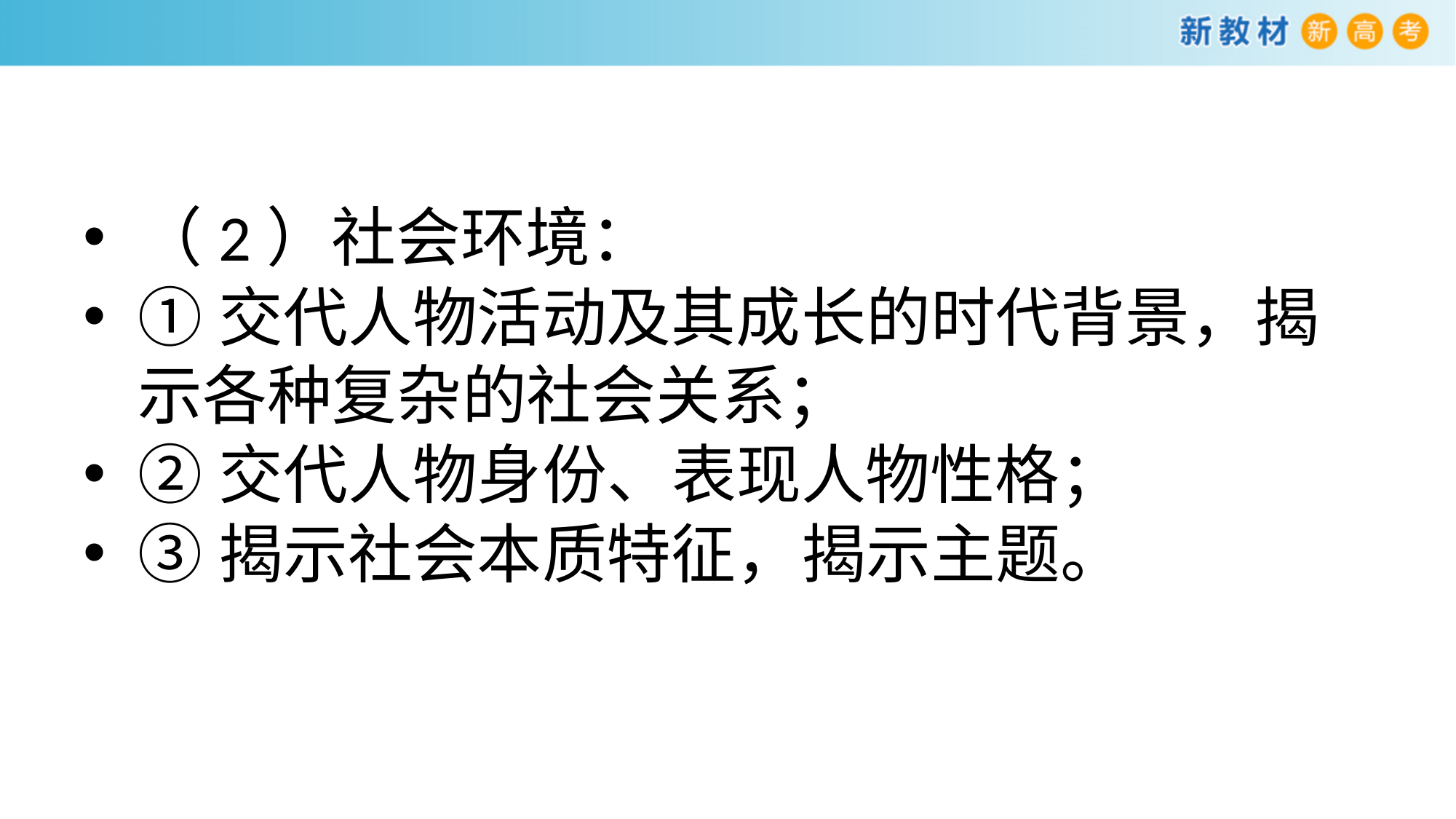

#
（2）社会环境：
①交代人物活动及其成长的时代背景，揭示各种复杂的社会关系；
②交代人物身份、表现人物性格；
③揭示社会本质特征，揭示主题。